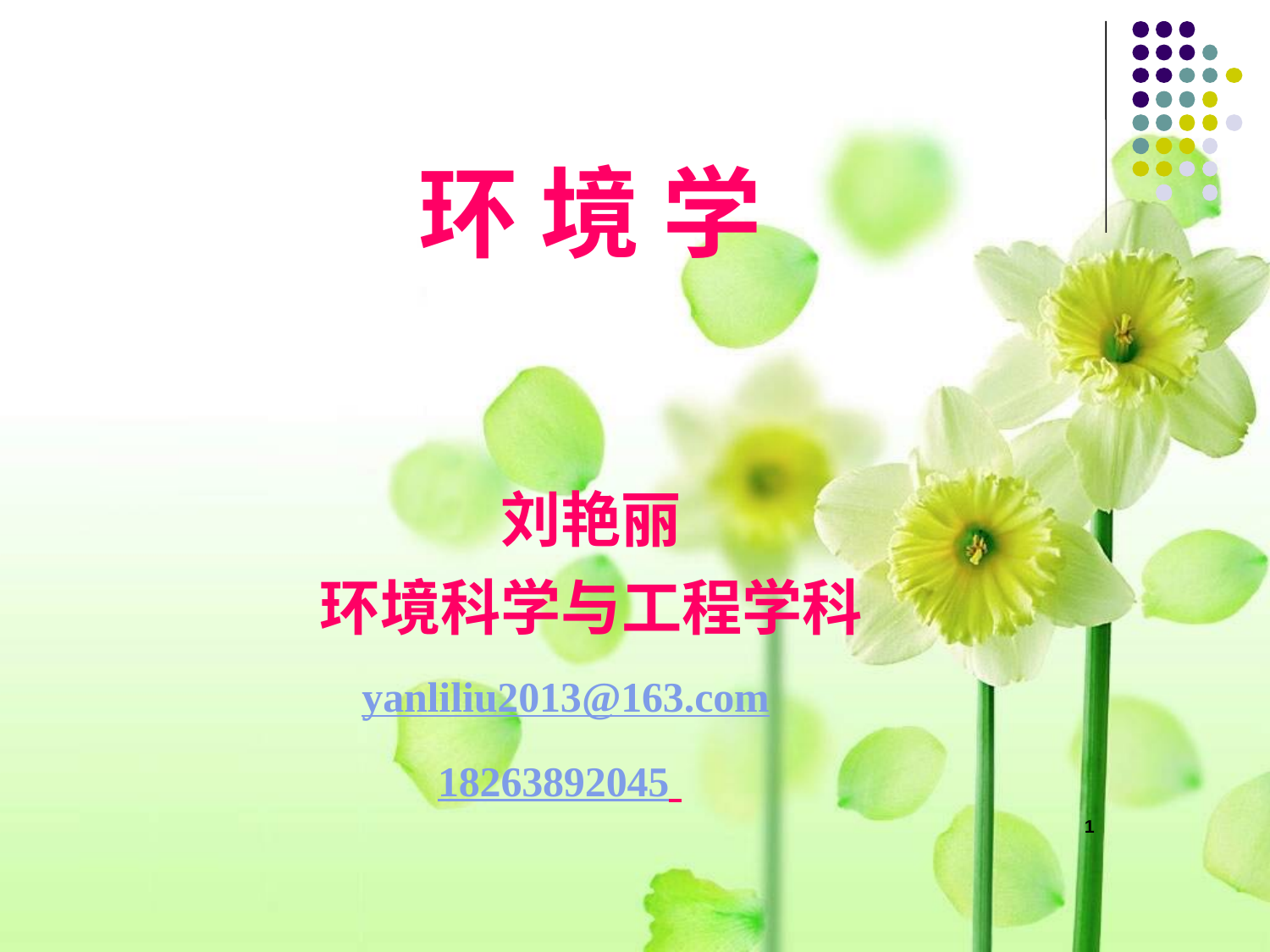

# 环 境 学
刘艳丽
环境科学与工程学科
yanliliu2013@163.com
18263892045
1